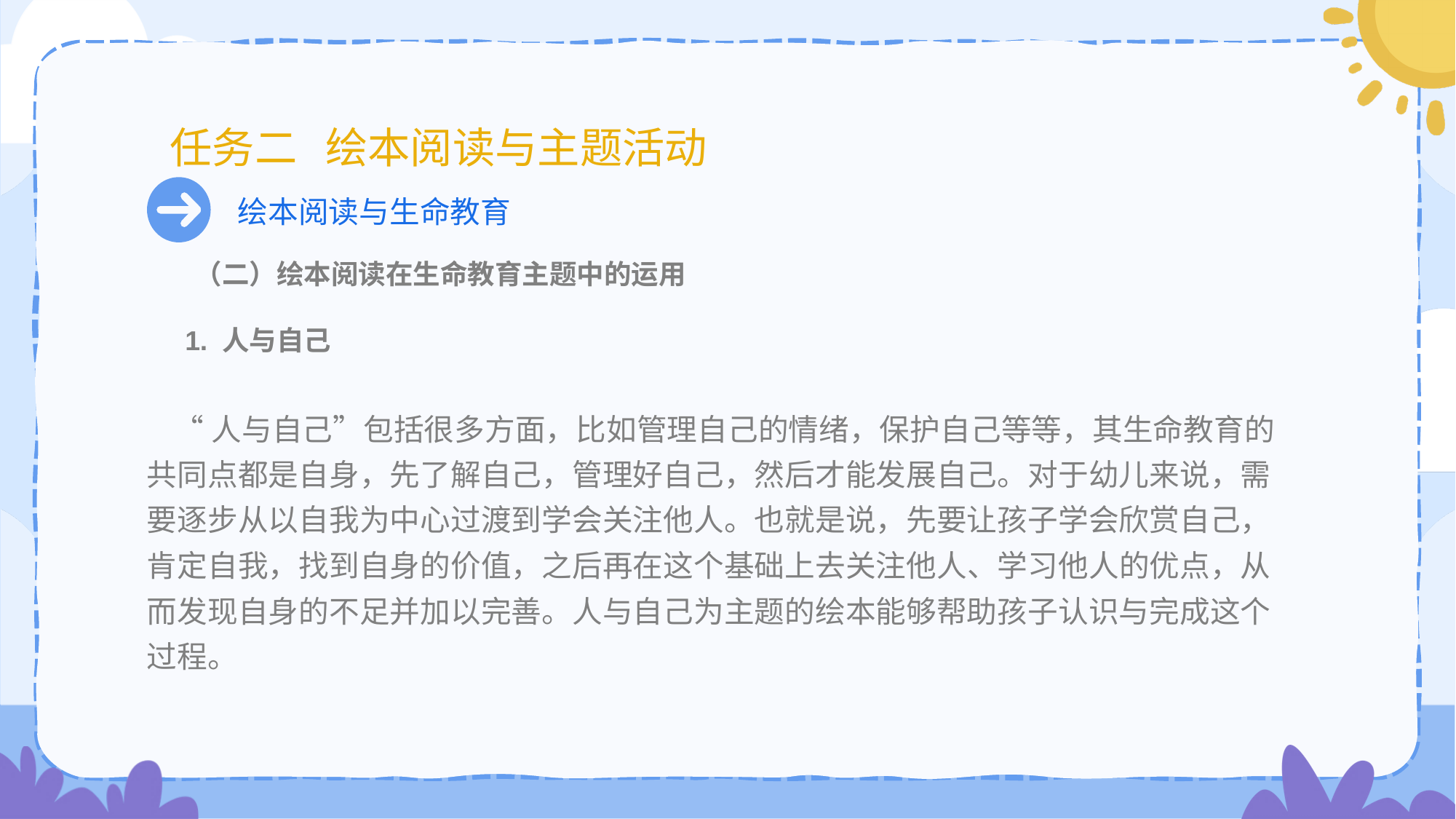

# 任务二   绘本阅读与主题活动

绘本阅读与生命教育

      （二）绘本阅读在生命教育主题中的运用

     1. 人与自己

    “人与自己”包括很多方面，比如管理自己的情绪，保护自己等等，其生命教育的共同点都是自身，先了解自己，管理好自己，然后才能发展自己。对于幼儿来说，需要逐步从以自我为中心过渡到学会关注他人。也就是说，先要让孩子学会欣赏自己，肯定自我，找到自身的价值，之后再在这个基础上去关注他人、学习他人的优点，从而发现自身的不足并加以完善。人与自己为主题的绘本能够帮助孩子认识与完成这个过程。